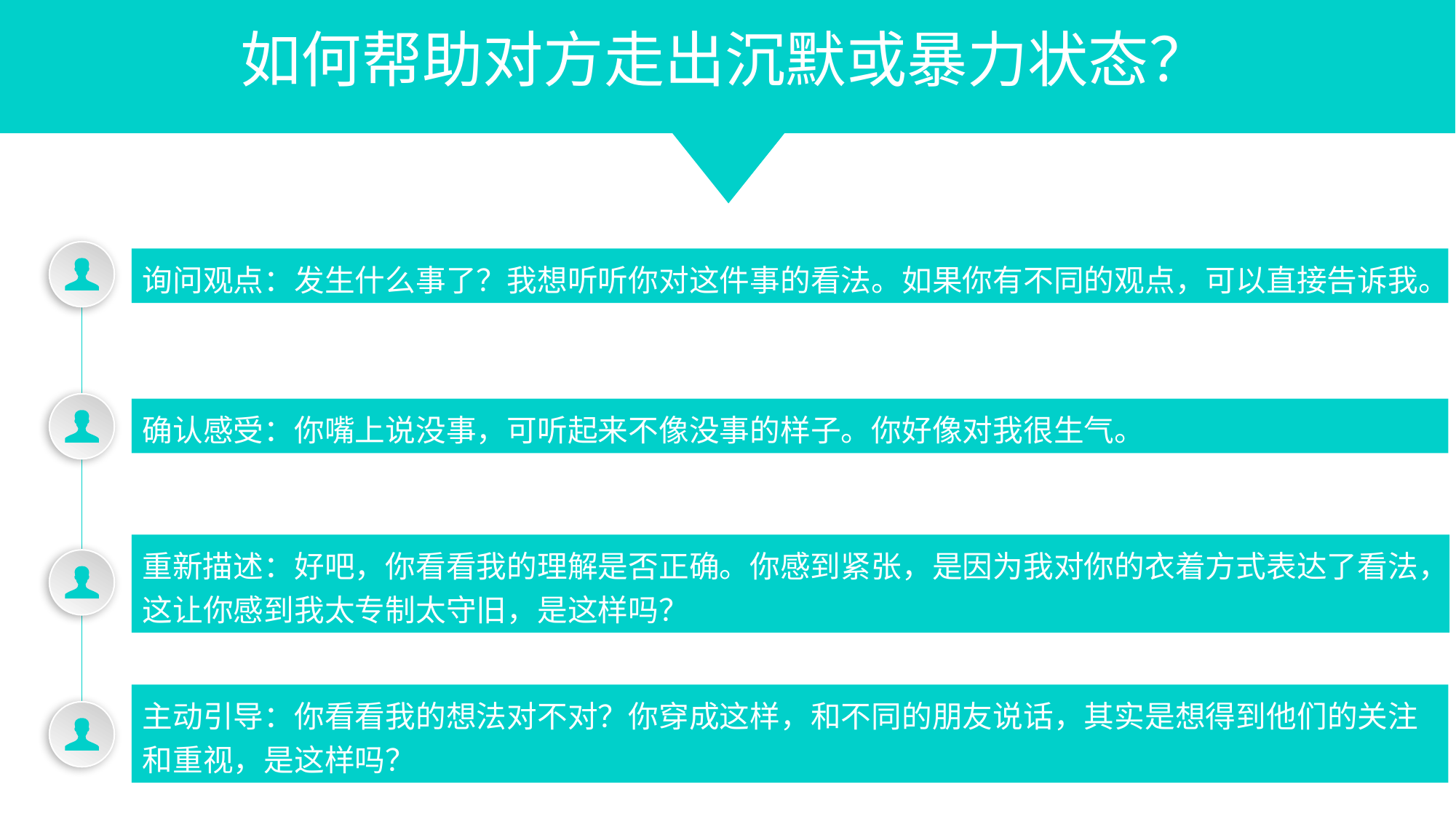

如何帮助对方走出沉默或暴力状态？

询问观点：发生什么事了？我想听听你对这件事的看法。如果你有不同的观点，可以直接告诉我。

确认感受：你嘴上说没事，可听起来不像没事的样子。你好像对我很生气。

重新描述：好吧，你看看我的理解是否正确。你感到紧张，是因为我对你的衣着方式表达了看法，这让你感到我太专制太守旧，是这样吗？

主动引导：你看看我的想法对不对？你穿成这样，和不同的朋友说话，其实是想得到他们的关注和重视，是这样吗？